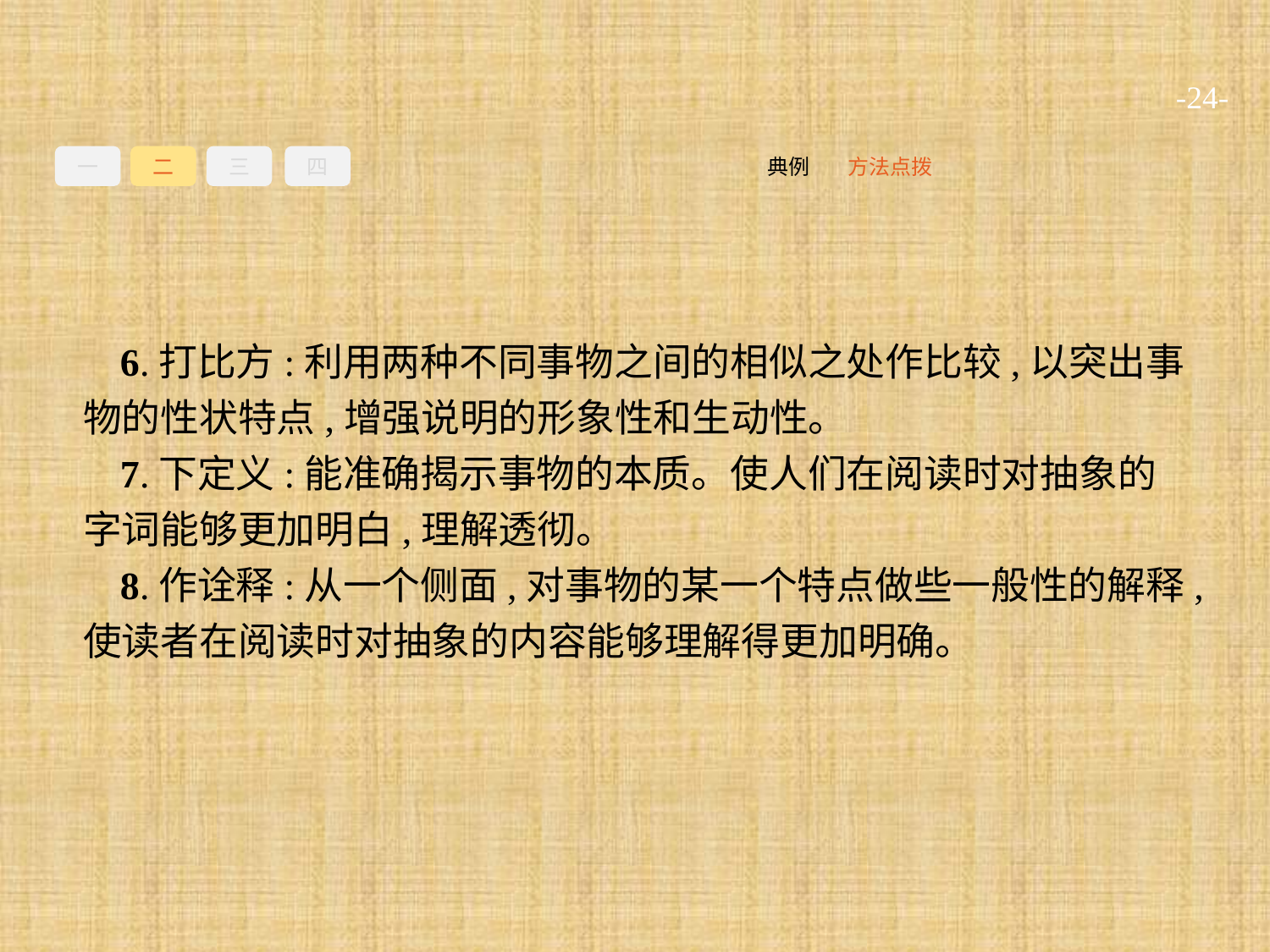

-24-
一
二
三
四
方法点拨
典例
6.打比方:利用两种不同事物之间的相似之处作比较,以突出事物的性状特点,增强说明的形象性和生动性。
7.下定义:能准确揭示事物的本质。使人们在阅读时对抽象的字词能够更加明白,理解透彻。
8.作诠释:从一个侧面,对事物的某一个特点做些一般性的解释,使读者在阅读时对抽象的内容能够理解得更加明确。